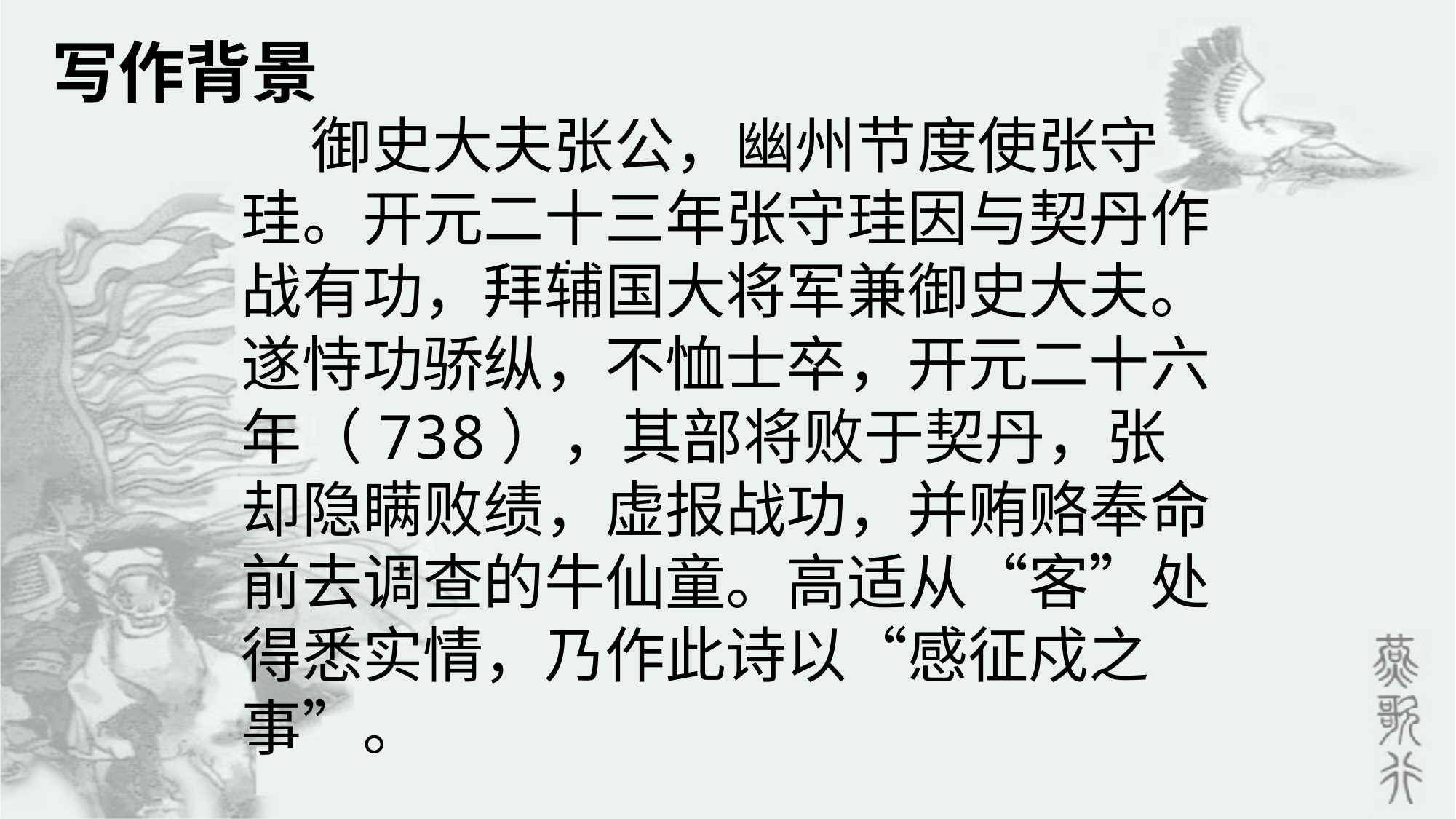

写作背景
    御史大夫张公，幽州节度使张守珪。开元二十三年张守珪因与契丹作战有功，拜辅国大将军兼御史大夫。遂恃功骄纵，不恤士卒，开元二十六年（738），其部将败于契丹，张却隐瞒败绩，虚报战功，并贿赂奉命前去调查的牛仙童。高适从“客”处得悉实情，乃作此诗以“感征戍之事”。

.